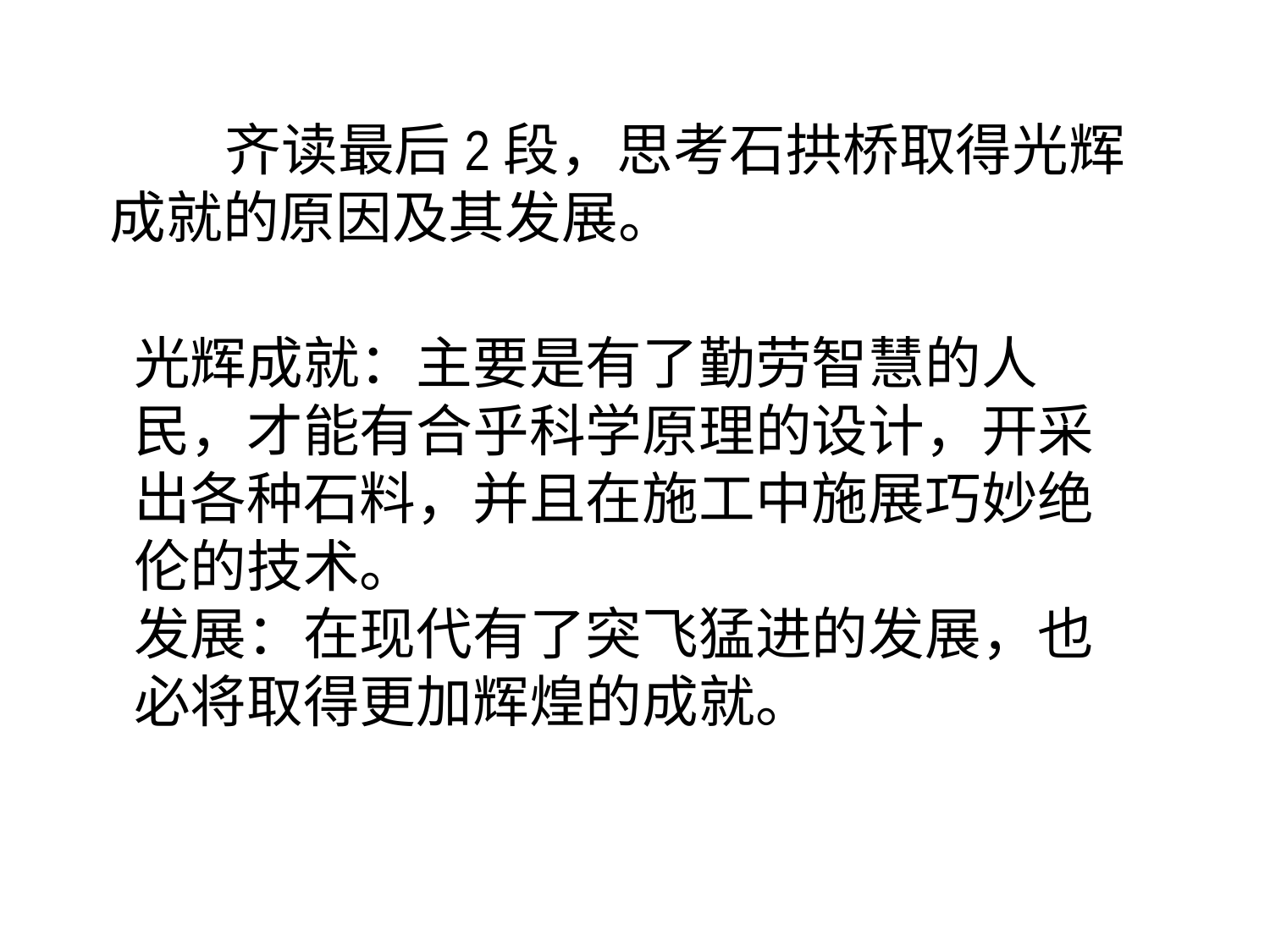

齐读最后2段，思考石拱桥取得光辉成就的原因及其发展。
光辉成就：主要是有了勤劳智慧的人民，才能有合乎科学原理的设计，开采出各种石料，并且在施工中施展巧妙绝伦的技术。
发展：在现代有了突飞猛进的发展，也必将取得更加辉煌的成就。